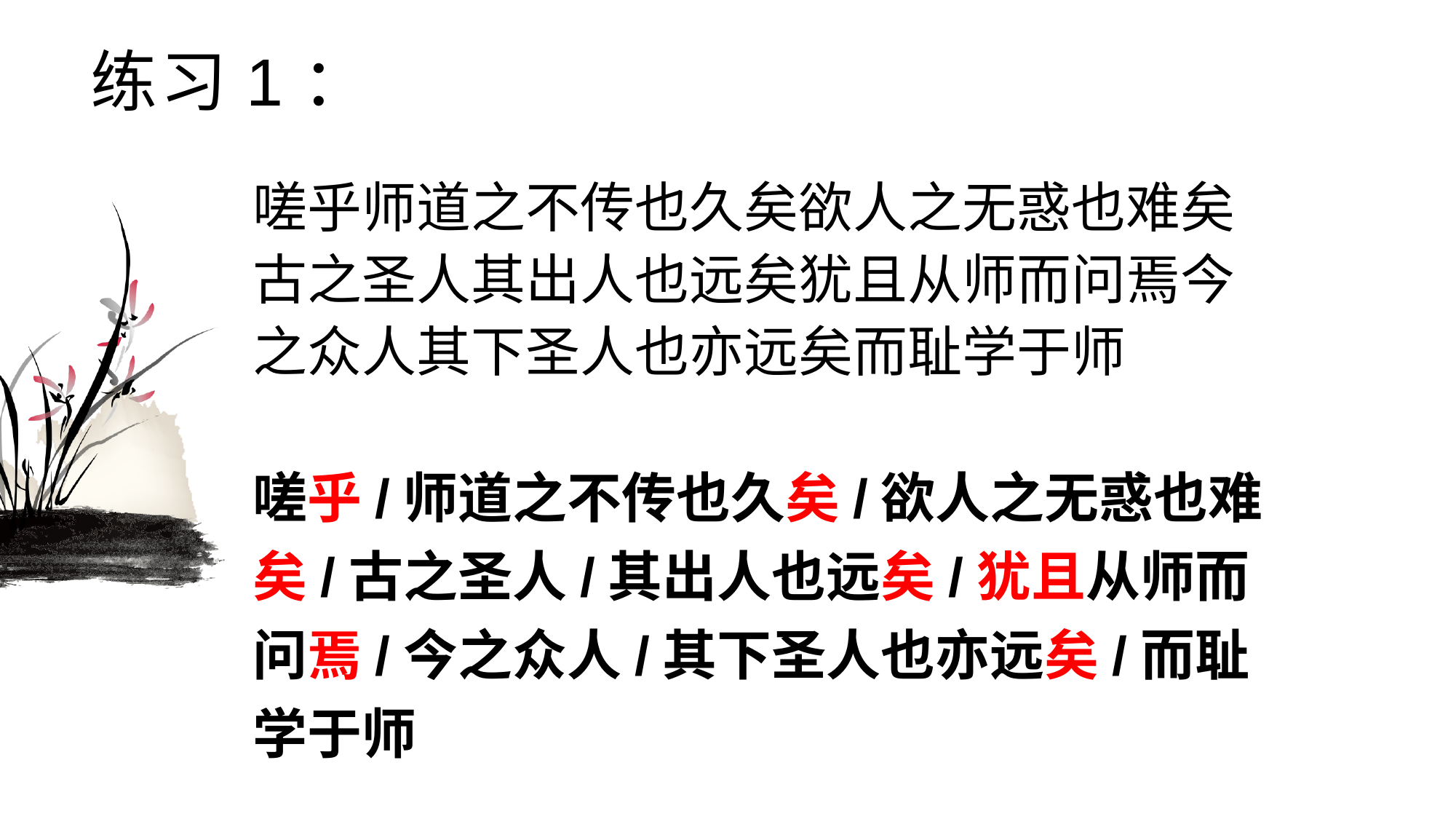

# 练习1：
嗟乎师道之不传也久矣欲人之无惑也难矣古之圣人其出人也远矣犹且从师而问焉今之众人其下圣人也亦远矣而耻学于师
嗟乎/师道之不传也久矣/欲人之无惑也难矣/古之圣人/其出人也远矣/犹且从师而问焉/今之众人/其下圣人也亦远矣/而耻学于师